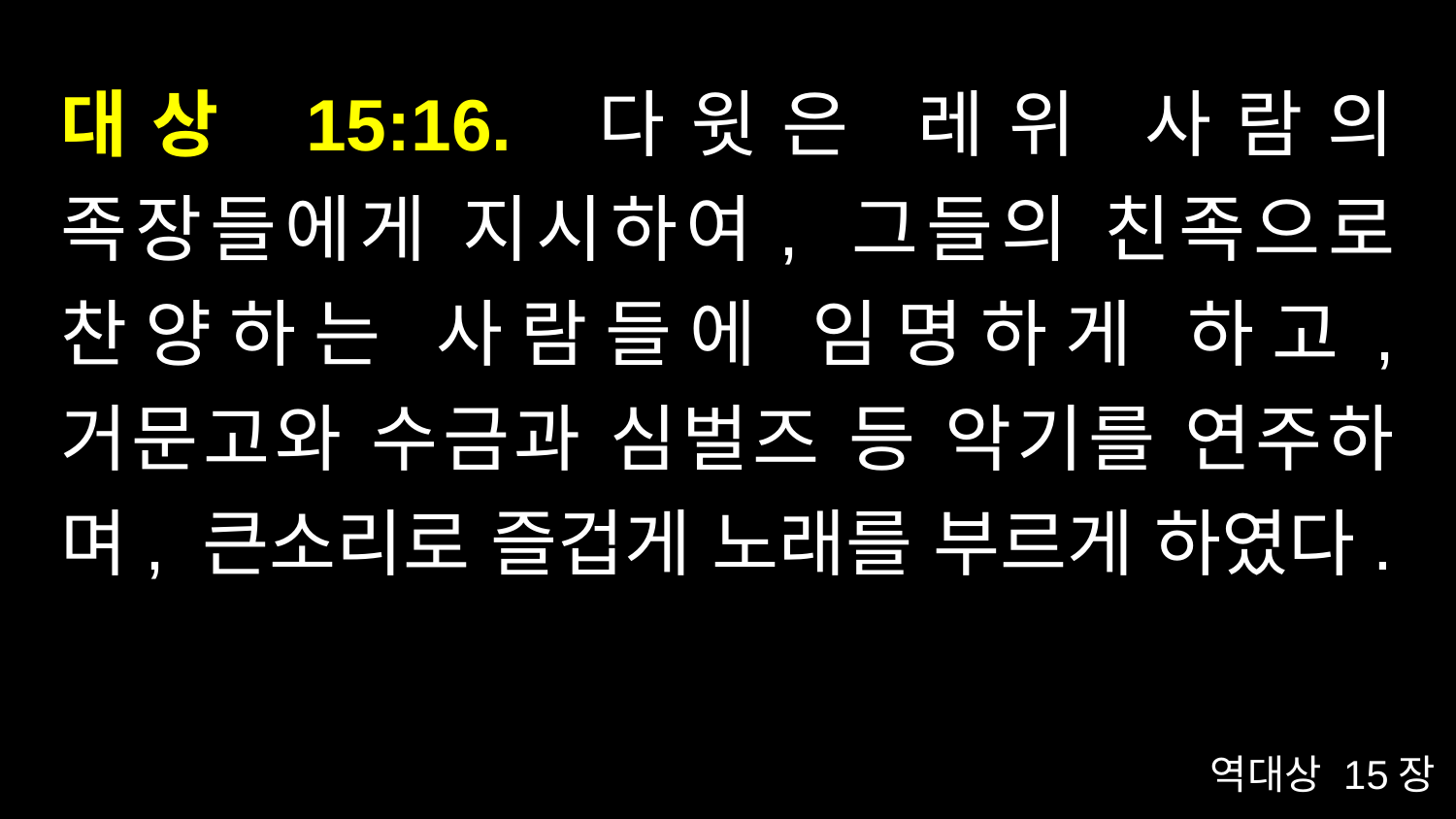

# 대상 15:16. 다윗은 레위 사람의 족장들에게 지시하여, 그들의 친족으로 찬양하는 사람들에 임명하게 하고, 거문고와 수금과 심벌즈 등 악기를 연주하며, 큰소리로 즐겁게 노래를 부르게 하였다.
역대상 15장